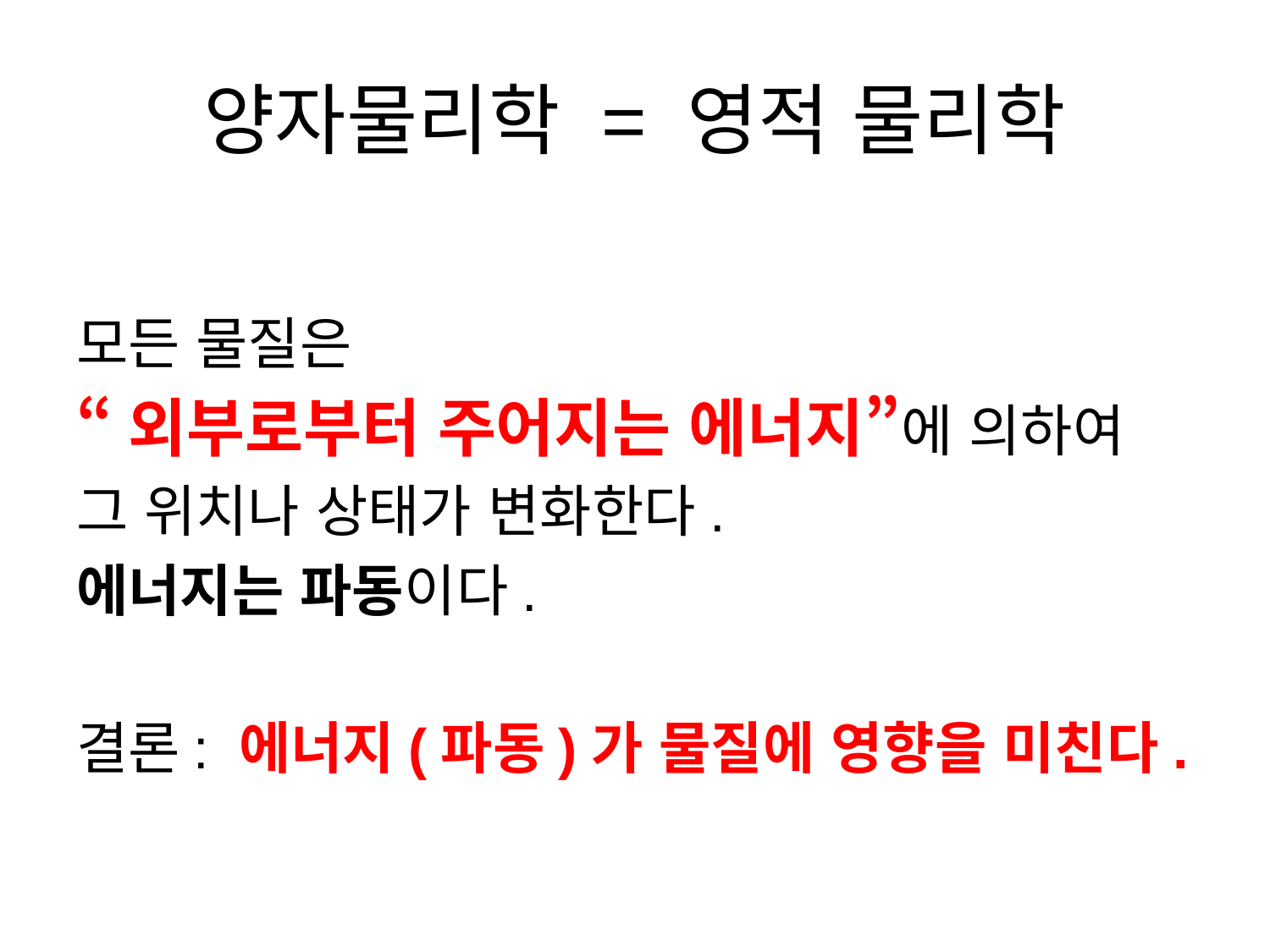

# 양자물리학 = 영적 물리학

모든 물질은
“외부로부터 주어지는 에너지”에 의하여
그 위치나 상태가 변화한다.
에너지는 파동이다.

결론: 에너지(파동)가 물질에 영향을 미친다.